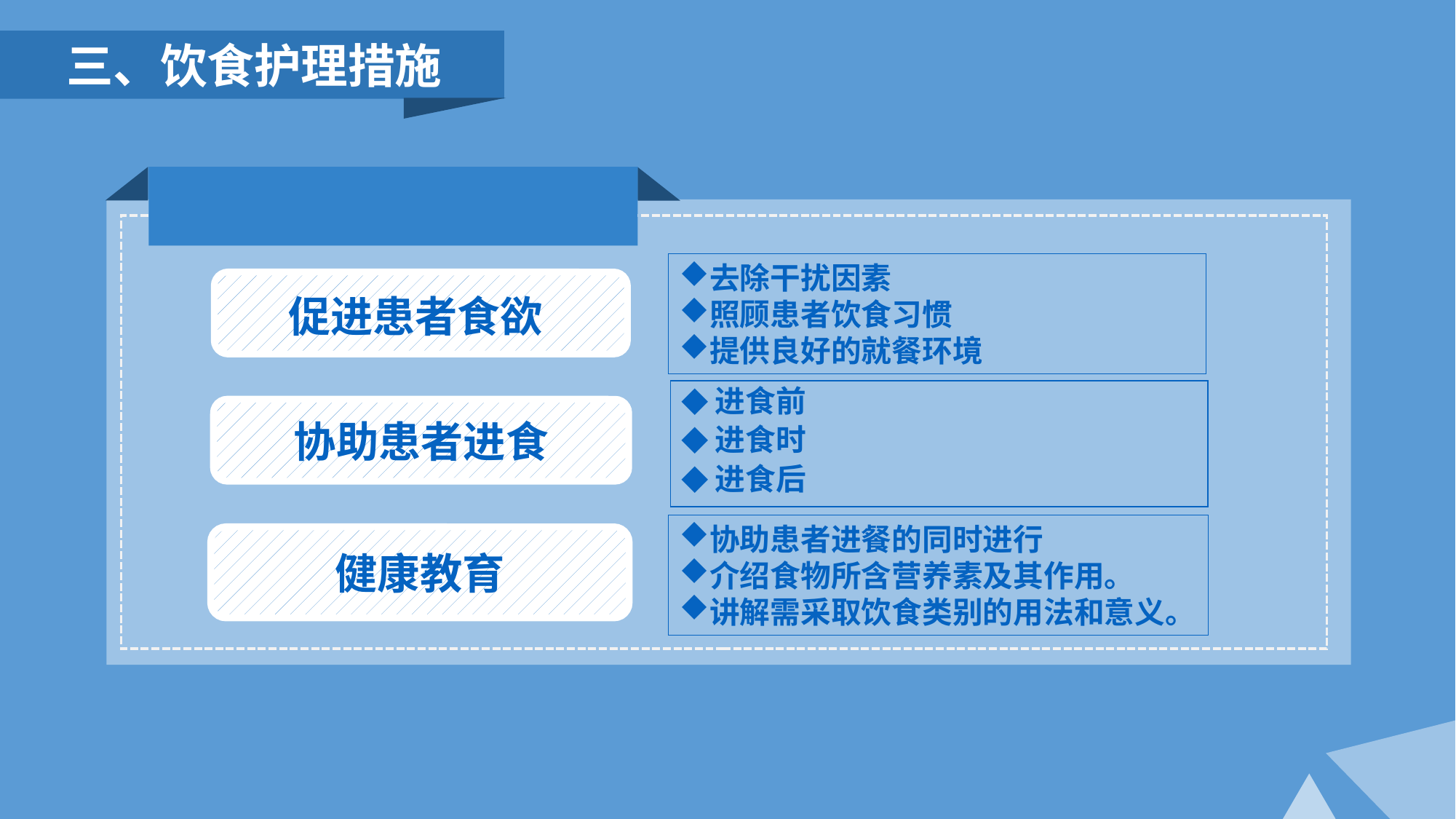

三、饮食护理措施

去除干扰因素
照顾患者饮食习惯
提供良好的就餐环境
促进患者食欲
◆进食前
◆进食时
◆进食后
协助患者进食
协助患者进餐的同时进行
介绍食物所含营养素及其作用。
讲解需采取饮食类别的用法和意义。
健康教育